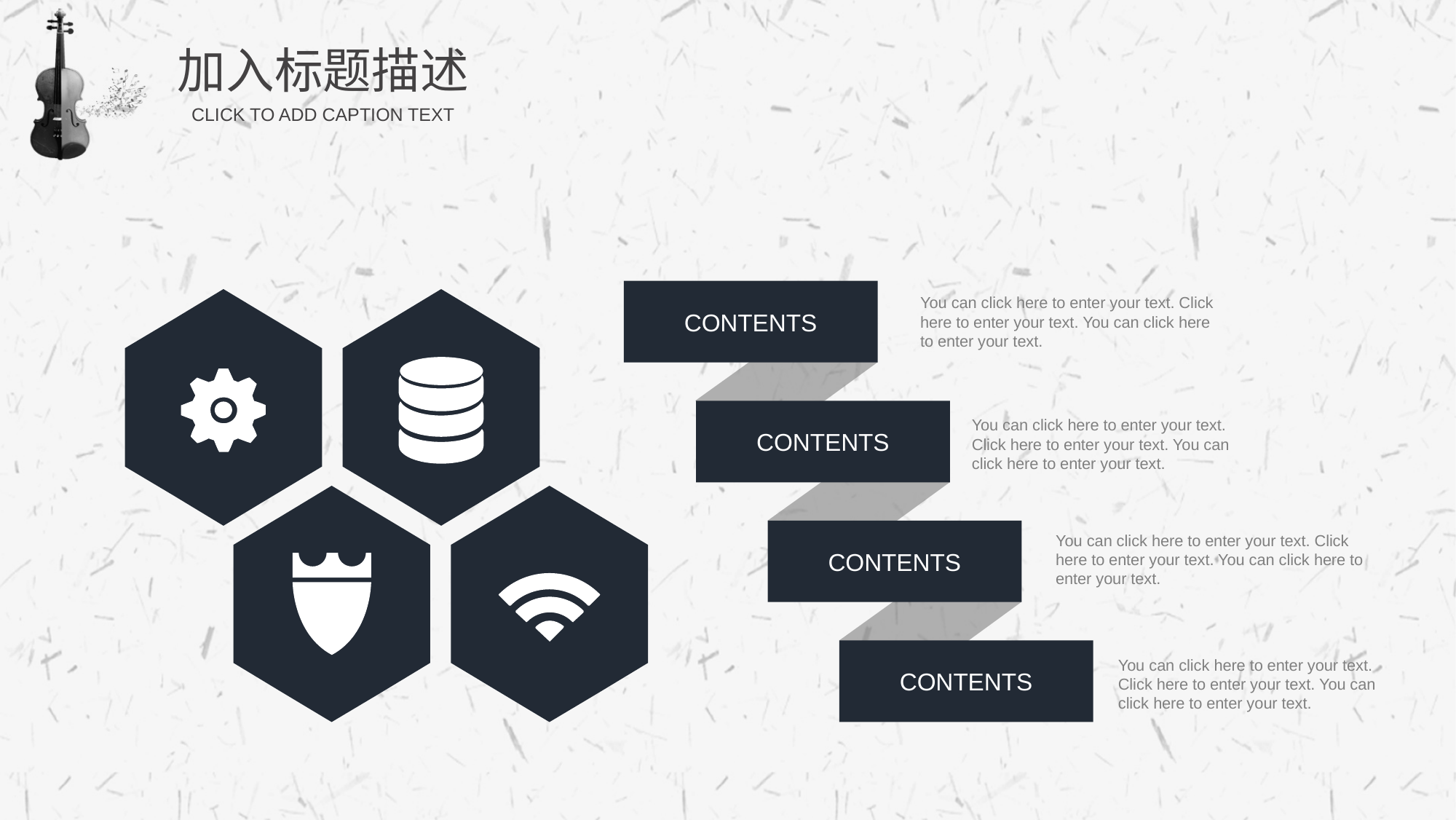

加入标题描述
CLICK TO ADD CAPTION TEXT
CONTENTS
You can click here to enter your text. Click here to enter your text. You can click here to enter your text.

CONTENTS
You can click here to enter your text. Click here to enter your text. You can click here to enter your text.

CONTENTS
You can click here to enter your text. Click here to enter your text. You can click here to enter your text.

CONTENTS
You can click here to enter your text. Click here to enter your text. You can click here to enter your text.